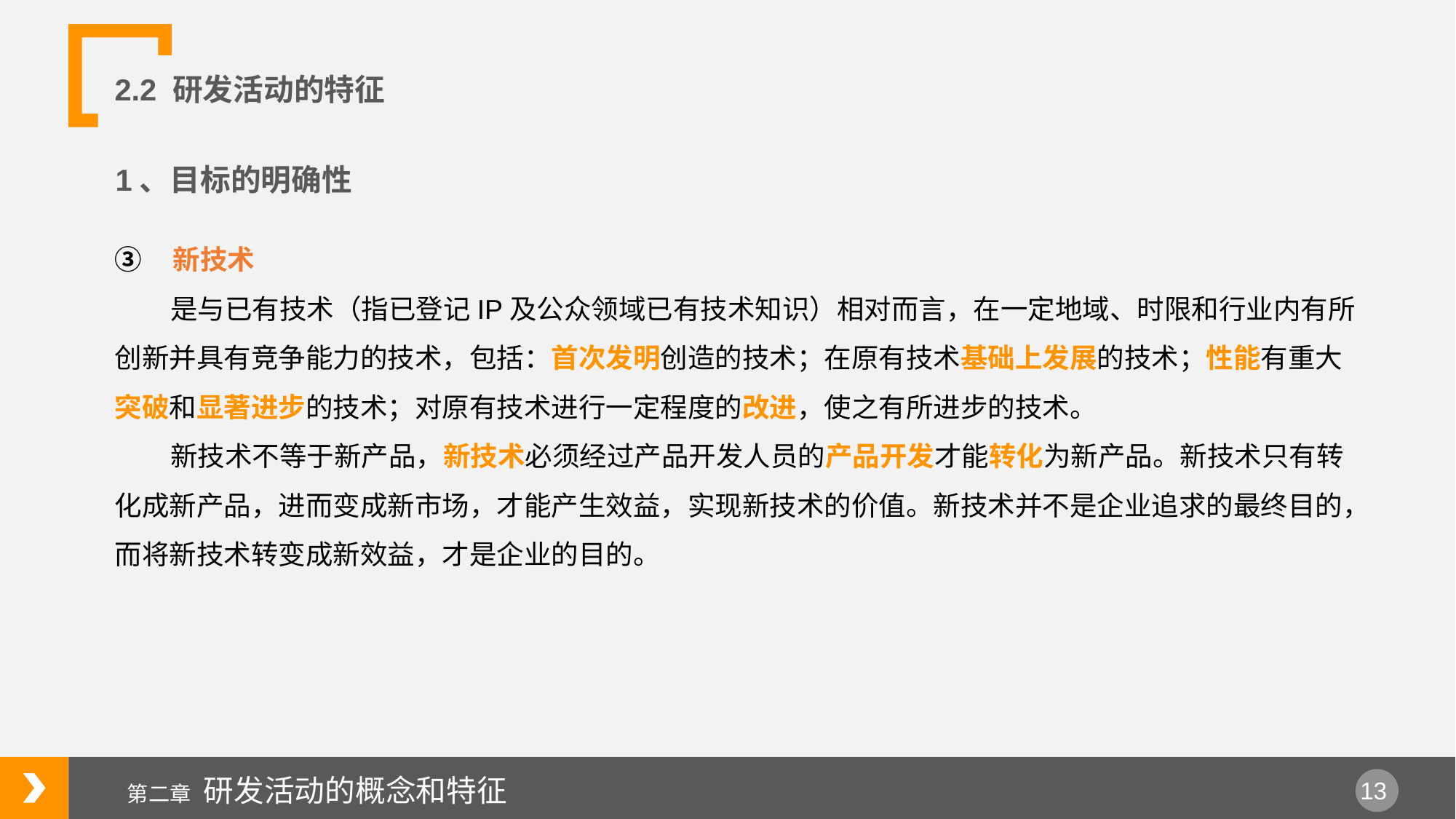

2.2 研发活动的特征
1、目标的明确性
③    新技术
        是与已有技术（指已登记IP及公众领域已有技术知识）相对而言，在一定地域、时限和行业内有所创新并具有竞争能力的技术，包括：首次发明创造的技术；在原有技术基础上发展的技术；性能有重大突破和显著进步的技术；对原有技术进行一定程度的改进，使之有所进步的技术。
        新技术不等于新产品，新技术必须经过产品开发人员的产品开发才能转化为新产品。新技术只有转化成新产品，进而变成新市场，才能产生效益，实现新技术的价值。新技术并不是企业追求的最终目的，而将新技术转变成新效益，才是企业的目的。